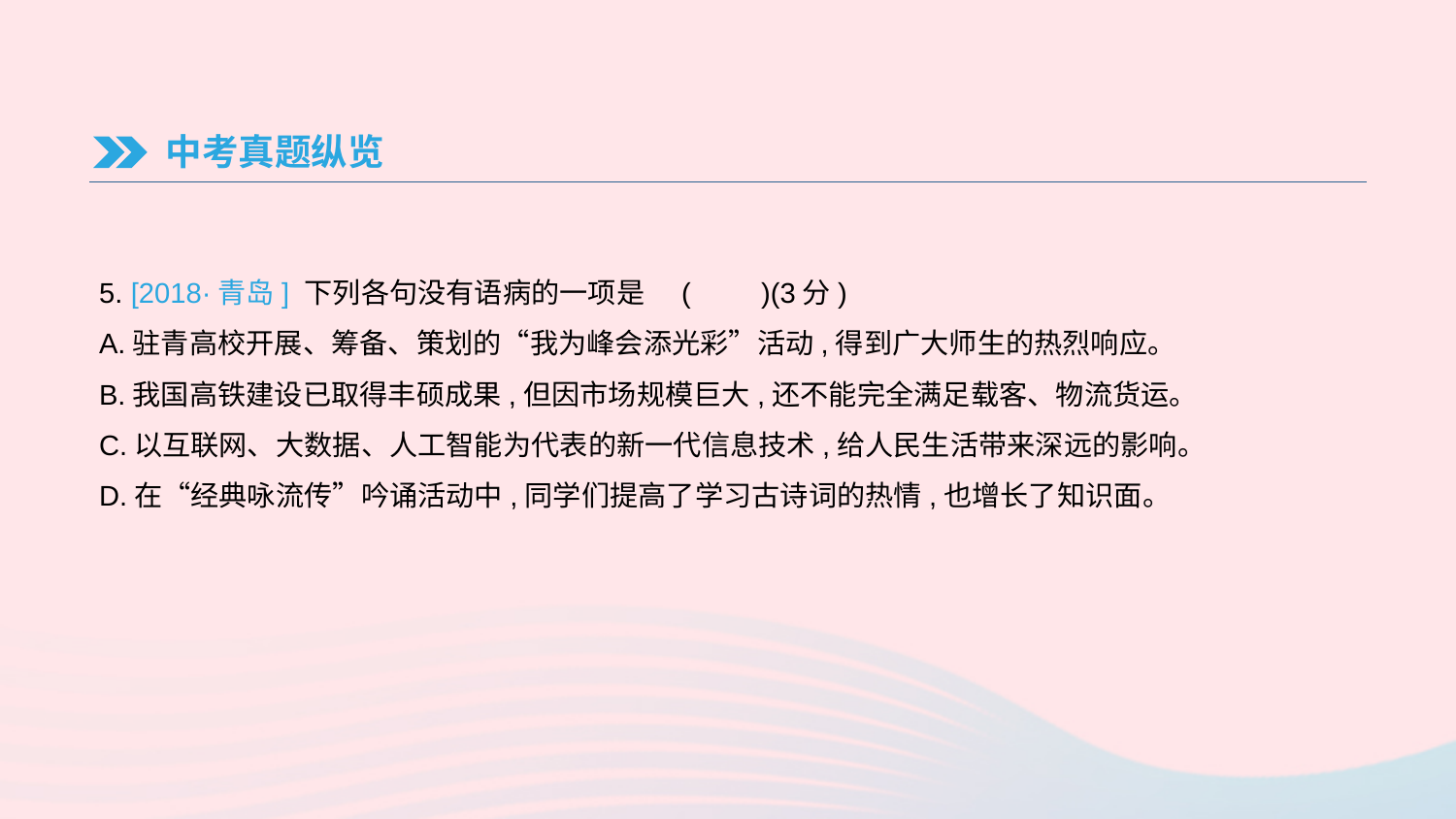

中考真题纵览

5. [2018·青岛] 下列各句没有语病的一项是	(　　)(3分)
A.驻青高校开展、筹备、策划的“我为峰会添光彩”活动,得到广大师生的热烈响应。
B.我国高铁建设已取得丰硕成果,但因市场规模巨大,还不能完全满足载客、物流货运。
C.以互联网、大数据、人工智能为代表的新一代信息技术,给人民生活带来深远的影响。
D.在“经典咏流传”吟诵活动中,同学们提高了学习古诗词的热情,也增长了知识面。